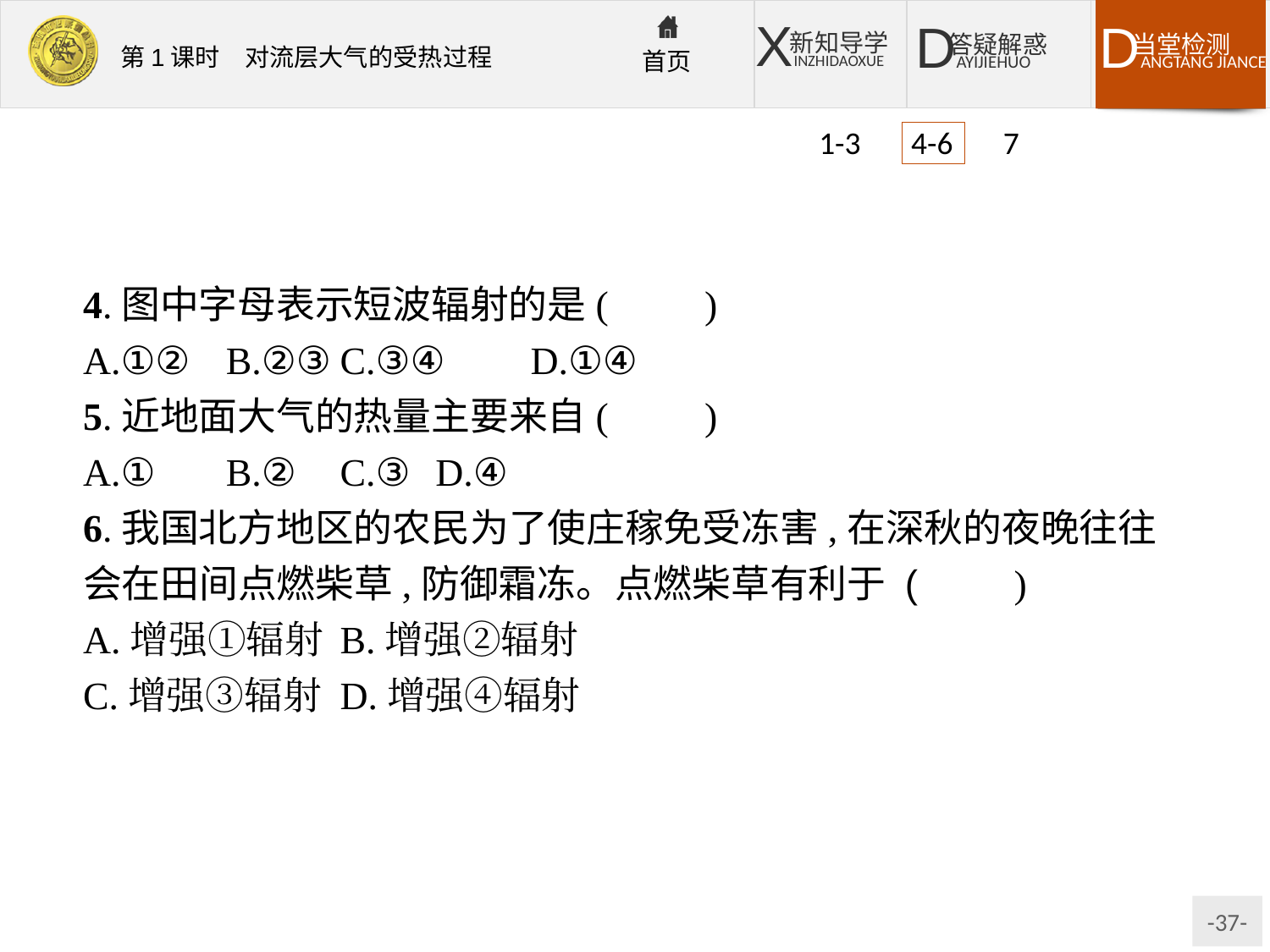

1-3       4-6       7

4.图中字母表示短波辐射的是(　　)
A.①②	B.②③	C.③④	D.①④
5.近地面大气的热量主要来自(　　)
A.①	B.②	C.③	D.④
6.我国北方地区的农民为了使庄稼免受冻害,在深秋的夜晚往往会在田间点燃柴草,防御霜冻。点燃柴草有利于 (　　)
A.增强①辐射	B.增强②辐射
C.增强③辐射	D.增强④辐射